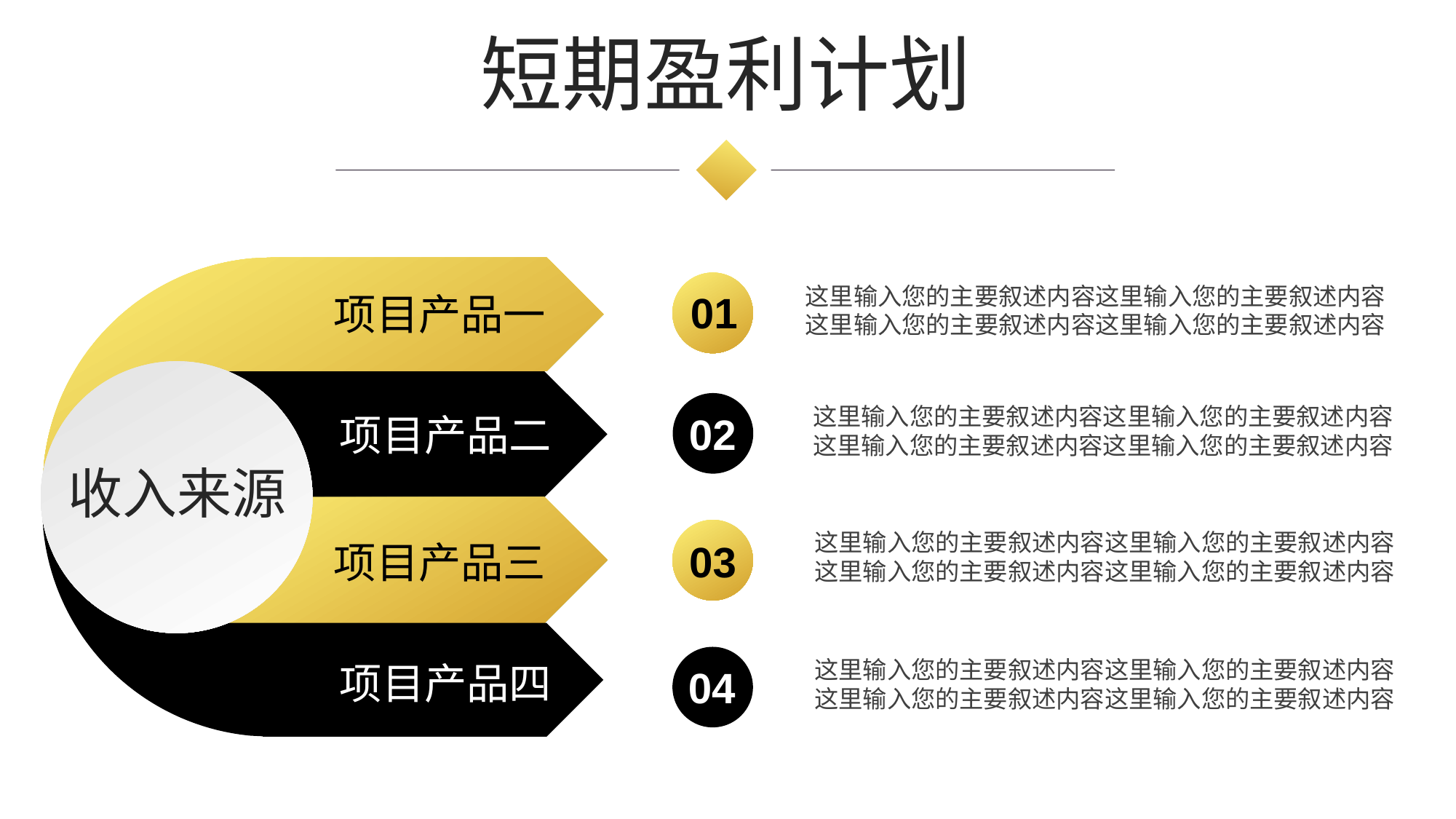

短期盈利计划

项目产品一

01
这里输入您的主要叙述内容这里输入您的主要叙述内容
这里输入您的主要叙述内容这里输入您的主要叙述内容

收入来源

项目产品二

02
这里输入您的主要叙述内容这里输入您的主要叙述内容
这里输入您的主要叙述内容这里输入您的主要叙述内容

项目产品三

项目产品四

03
这里输入您的主要叙述内容这里输入您的主要叙述内容
这里输入您的主要叙述内容这里输入您的主要叙述内容

04
这里输入您的主要叙述内容这里输入您的主要叙述内容
这里输入您的主要叙述内容这里输入您的主要叙述内容